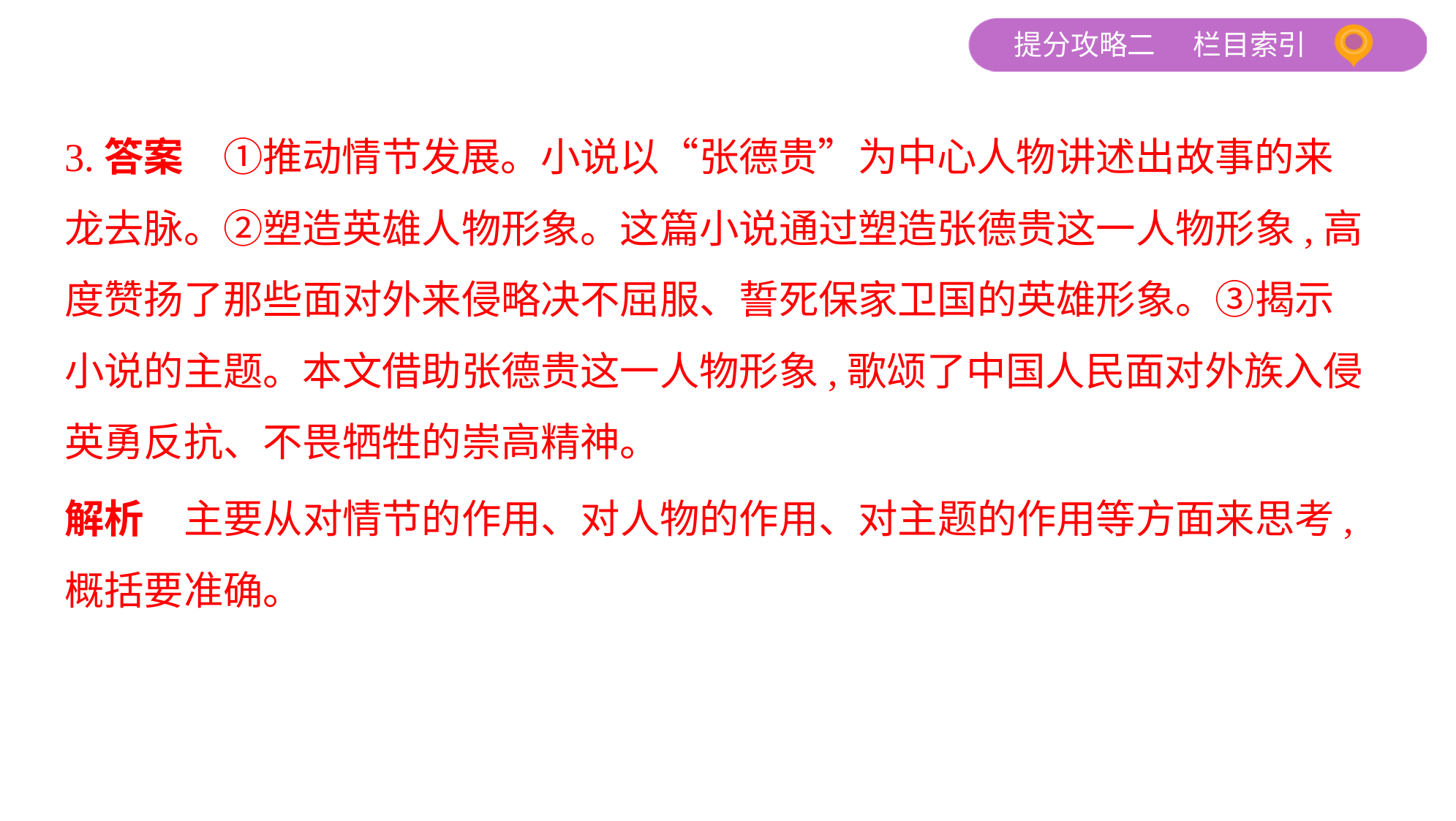

3.答案　①推动情节发展。小说以“张德贵”为中心人物讲述出故事的来
龙去脉。②塑造英雄人物形象。这篇小说通过塑造张德贵这一人物形象,高
度赞扬了那些面对外来侵略决不屈服、誓死保家卫国的英雄形象。③揭示
小说的主题。本文借助张德贵这一人物形象,歌颂了中国人民面对外族入侵
英勇反抗、不畏牺牲的崇高精神。
解析　主要从对情节的作用、对人物的作用、对主题的作用等方面来思考,
概括要准确。